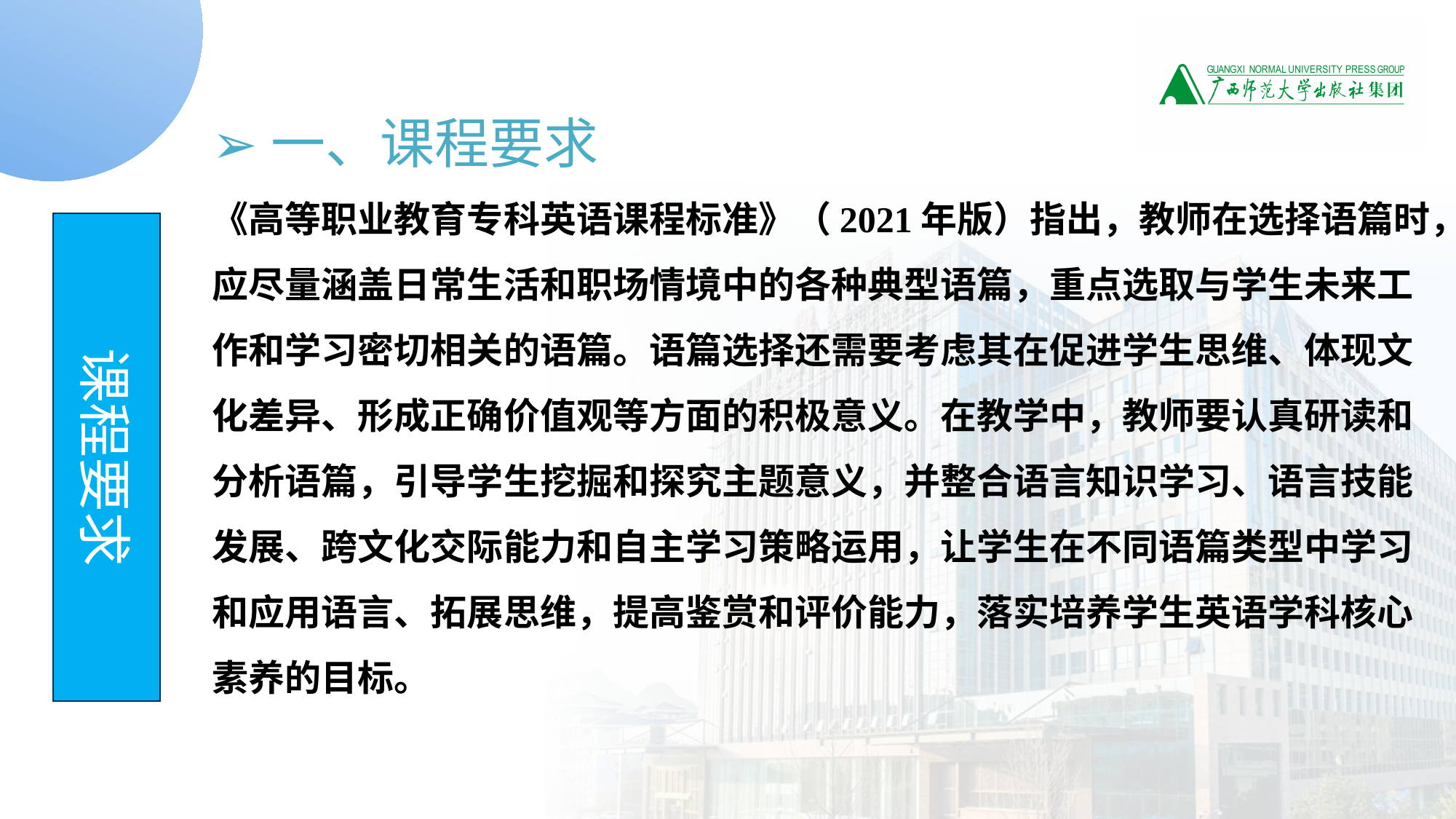

➢一、课程要求
《高等职业教育专科英语课程标准》（2021年版）指出，教师在选择语篇时，应尽量涵盖日常生活和职场情境中的各种典型语篇，重点选取与学生未来工作和学习密切相关的语篇。语篇选择还需要考虑其在促进学生思维、体现文化差异、形成正确价值观等方面的积极意义。在教学中，教师要认真研读和分析语篇，引导学生挖掘和探究主题意义，并整合语言知识学习、语言技能发展、跨文化交际能力和自主学习策略运用，让学生在不同语篇类型中学习和应用语言、拓展思维，提高鉴赏和评价能力，落实培养学生英语学科核心素养的目标。
课程要求